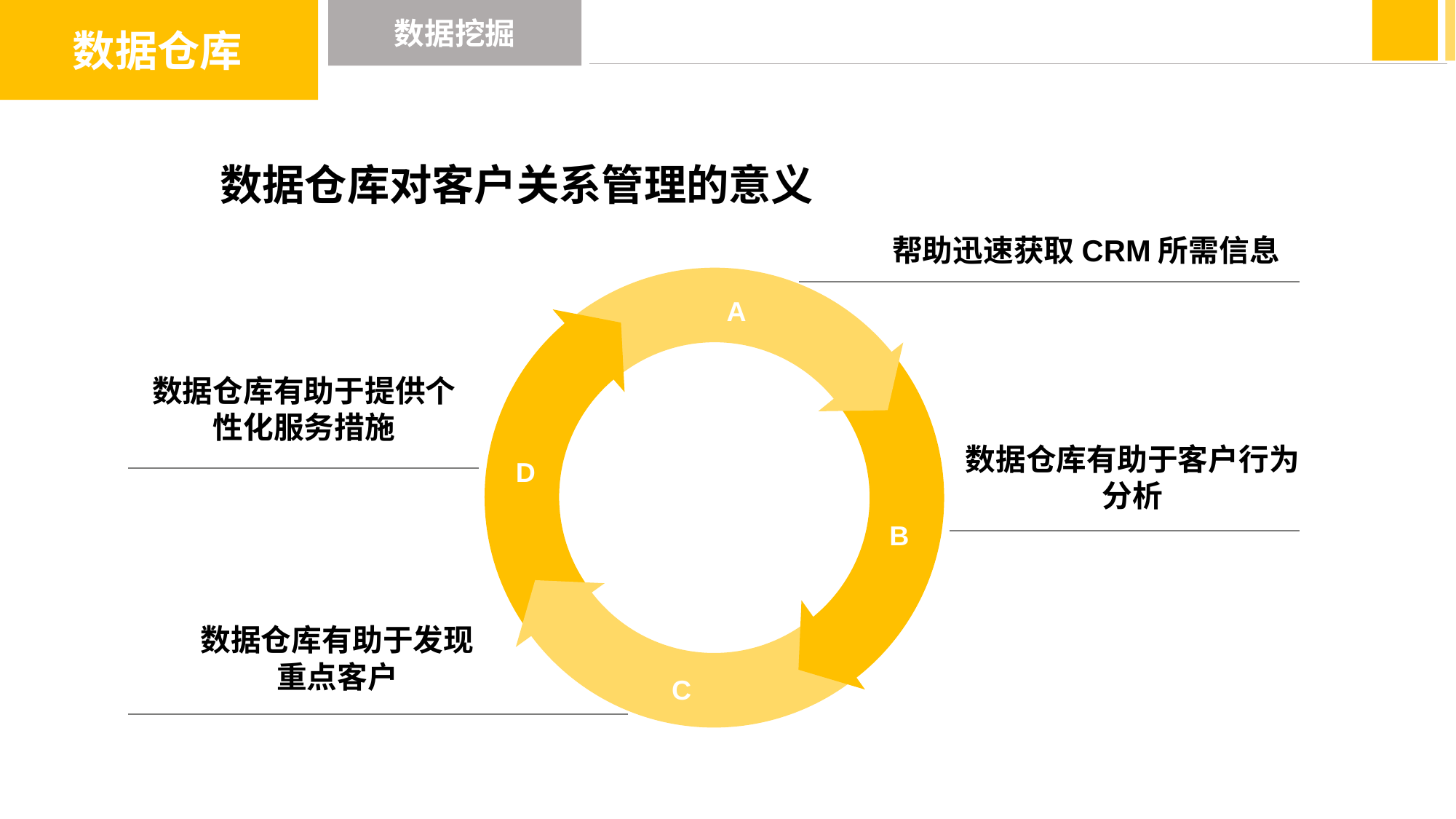

数据仓库
数据挖掘

数据仓库对客户关系管理的意义
帮助迅速获取CRM所需信息

A

D
20%
B

C

数据仓库有助于提供个性化服务措施
数据仓库有助于客户行为分析
数据仓库有助于发现重点客户